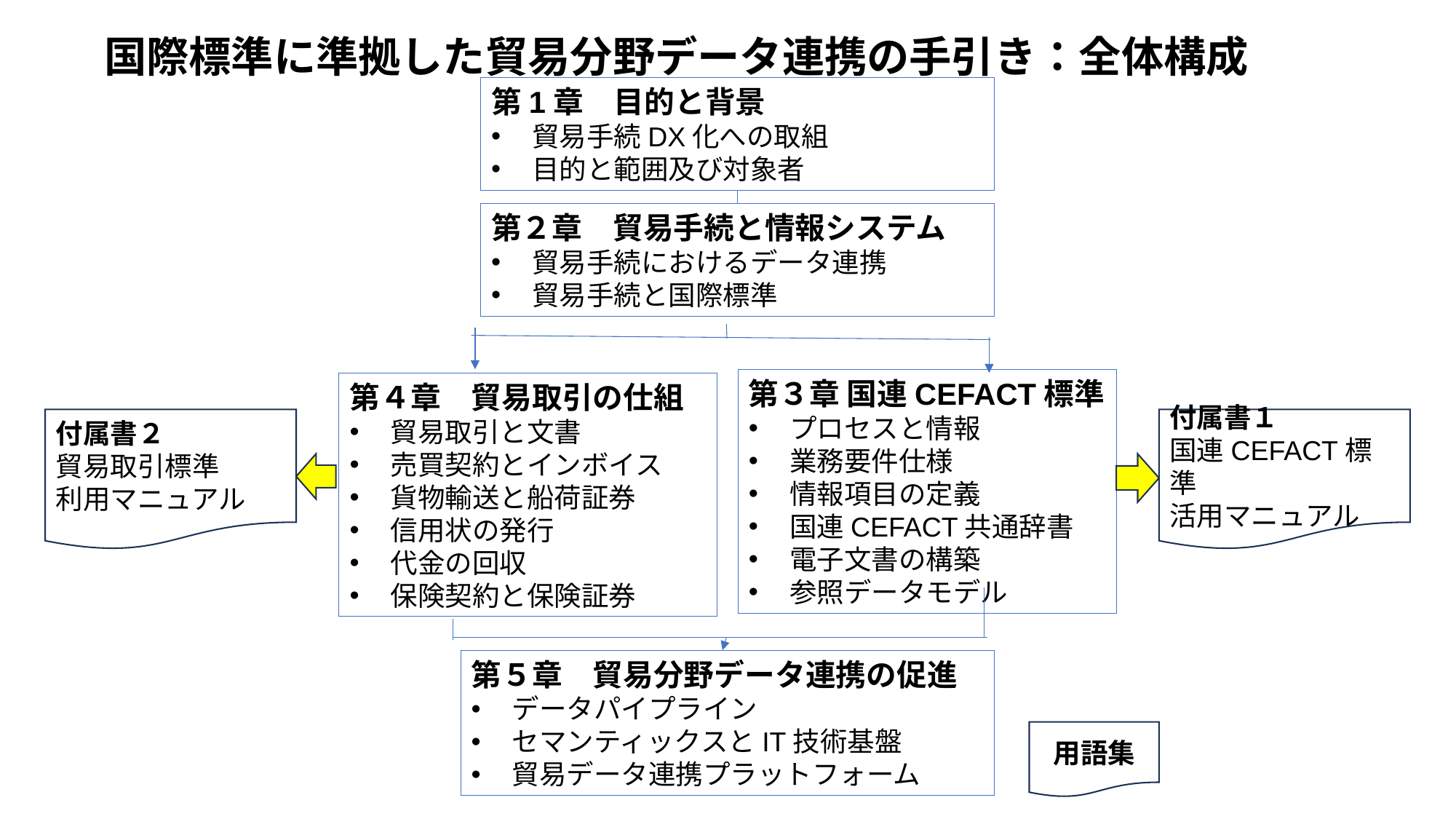

国際標準に準拠した貿易分野データ連携の手引き：全体構成
第1章　目的と背景
貿易手続DX化への取組
目的と範囲及び対象者
第２章　貿易手続と情報システム
貿易手続におけるデータ連携
貿易手続と国際標準
第３章 国連CEFACT標準
プロセスと情報
業務要件仕様
情報項目の定義
国連CEFACT共通辞書
電子文書の構築
参照データモデル
第４章　貿易取引の仕組
貿易取引と文書
売買契約とインボイス
貨物輸送と船荷証券
信用状の発行
代金の回収
保険契約と保険証券
付属書２
貿易取引標準
利用マニュアル
付属書１
国連CEFACT標準
活用マニュアル

第５章　貿易分野データ連携の促進
データパイプライン
セマンティックスとIT技術基盤
貿易データ連携プラットフォーム
用語集